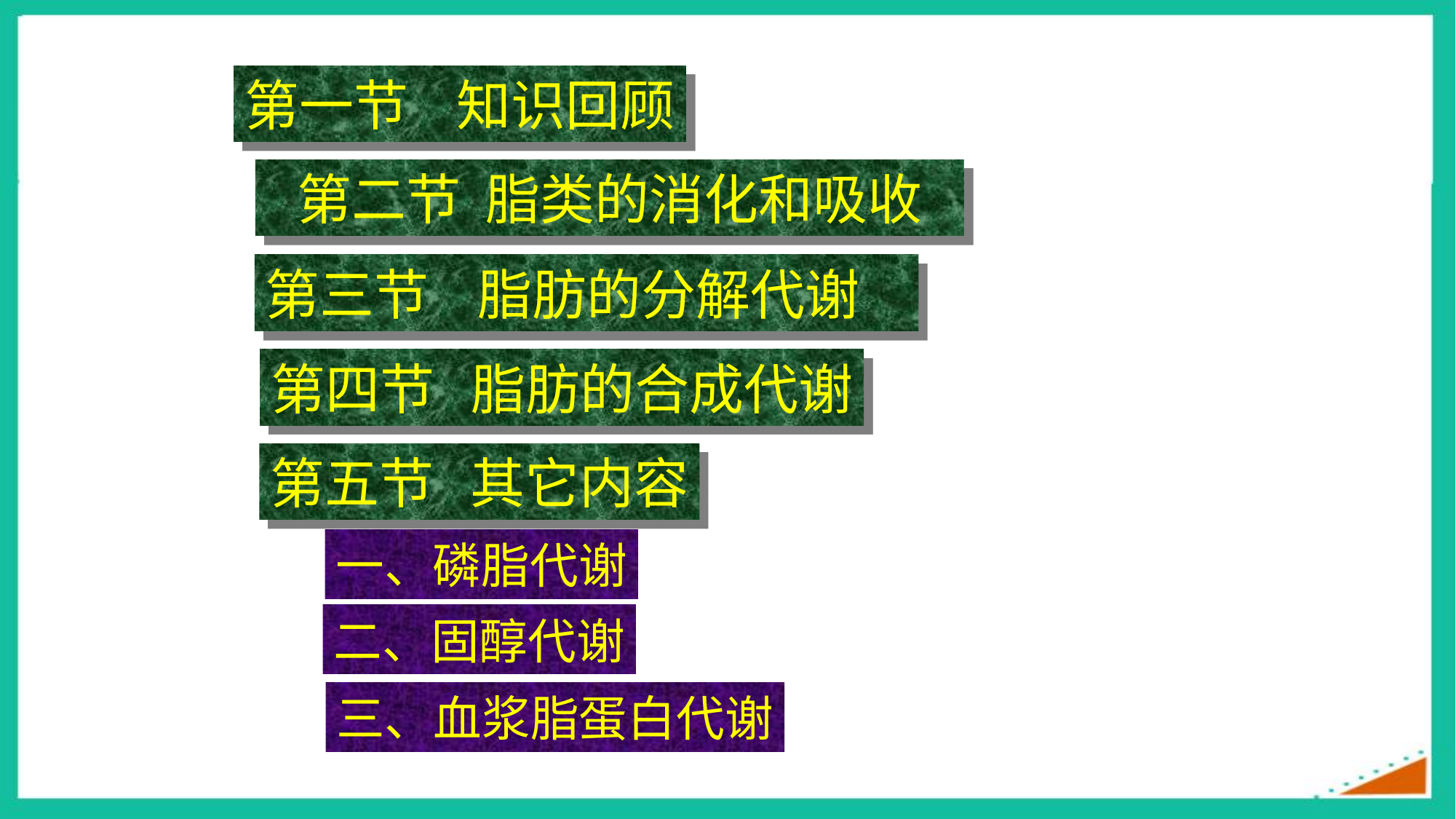

第一节    知识回顾
第二节  脂类的消化和吸收
第三节    脂肪的分解代谢
第四节   脂肪的合成代谢
第五节   其它内容
一、磷脂代谢
二、固醇代谢
三、血浆脂蛋白代谢